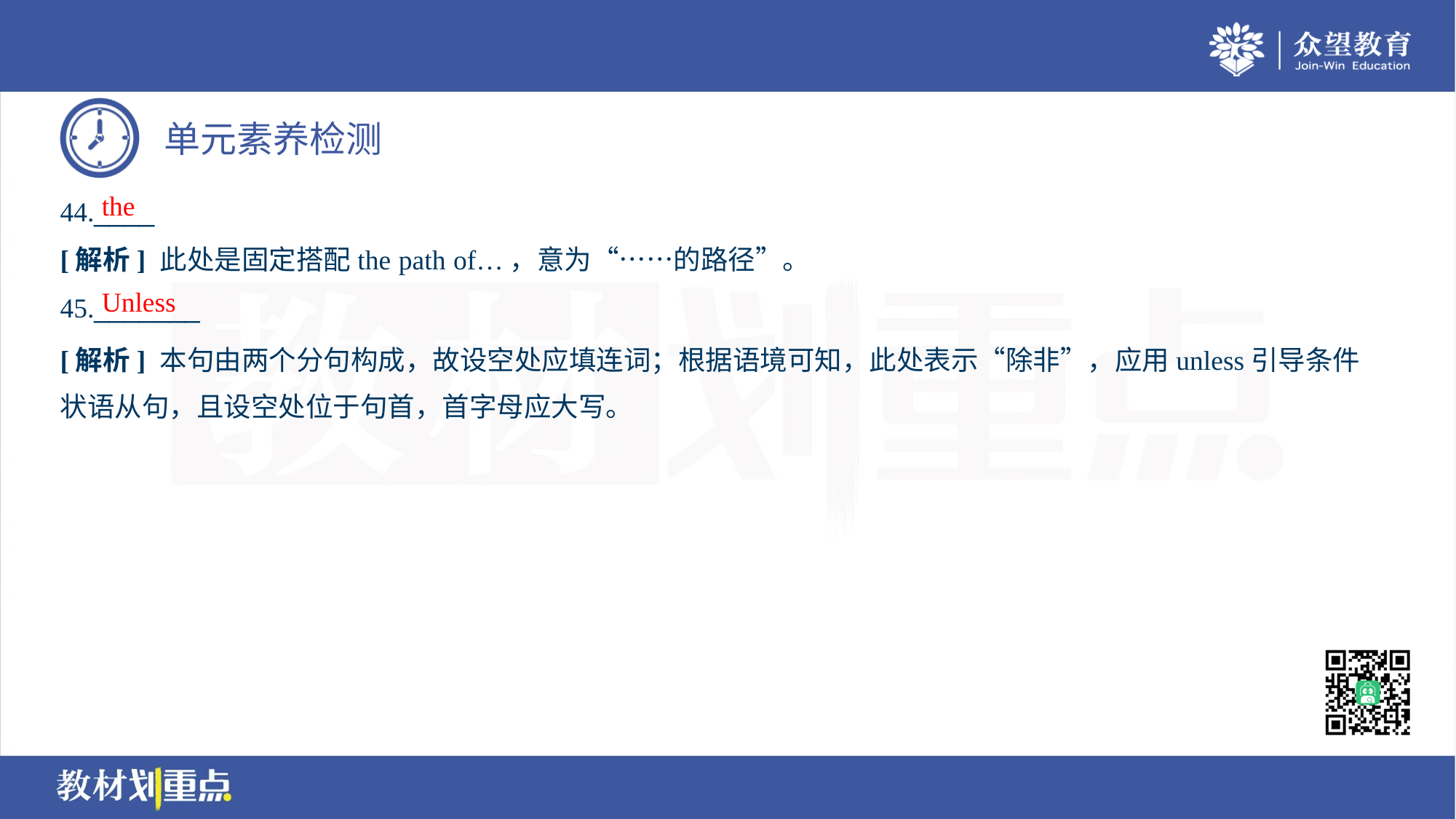

the
44.____
[解析] 此处是固定搭配the path of…，意为“……的路径”。
Unless
45._______
[解析] 本句由两个分句构成，故设空处应填连词；根据语境可知，此处表示“除非”，应用unless引导条件
状语从句，且设空处位于句首，首字母应大写。